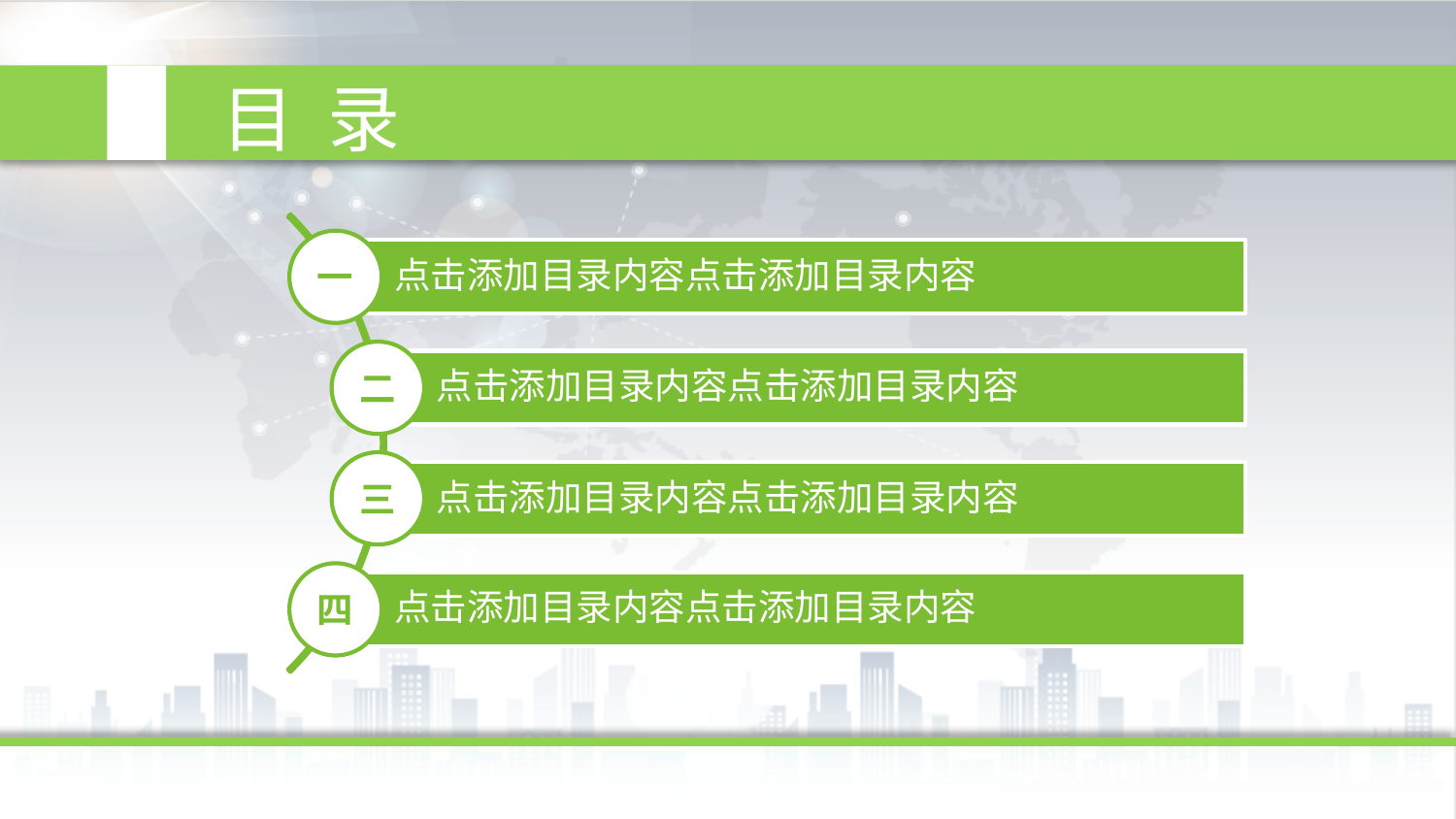

目  录

一
点击添加目录内容点击添加目录内容

二
点击添加目录内容点击添加目录内容

三
点击添加目录内容点击添加目录内容

四
点击添加目录内容点击添加目录内容